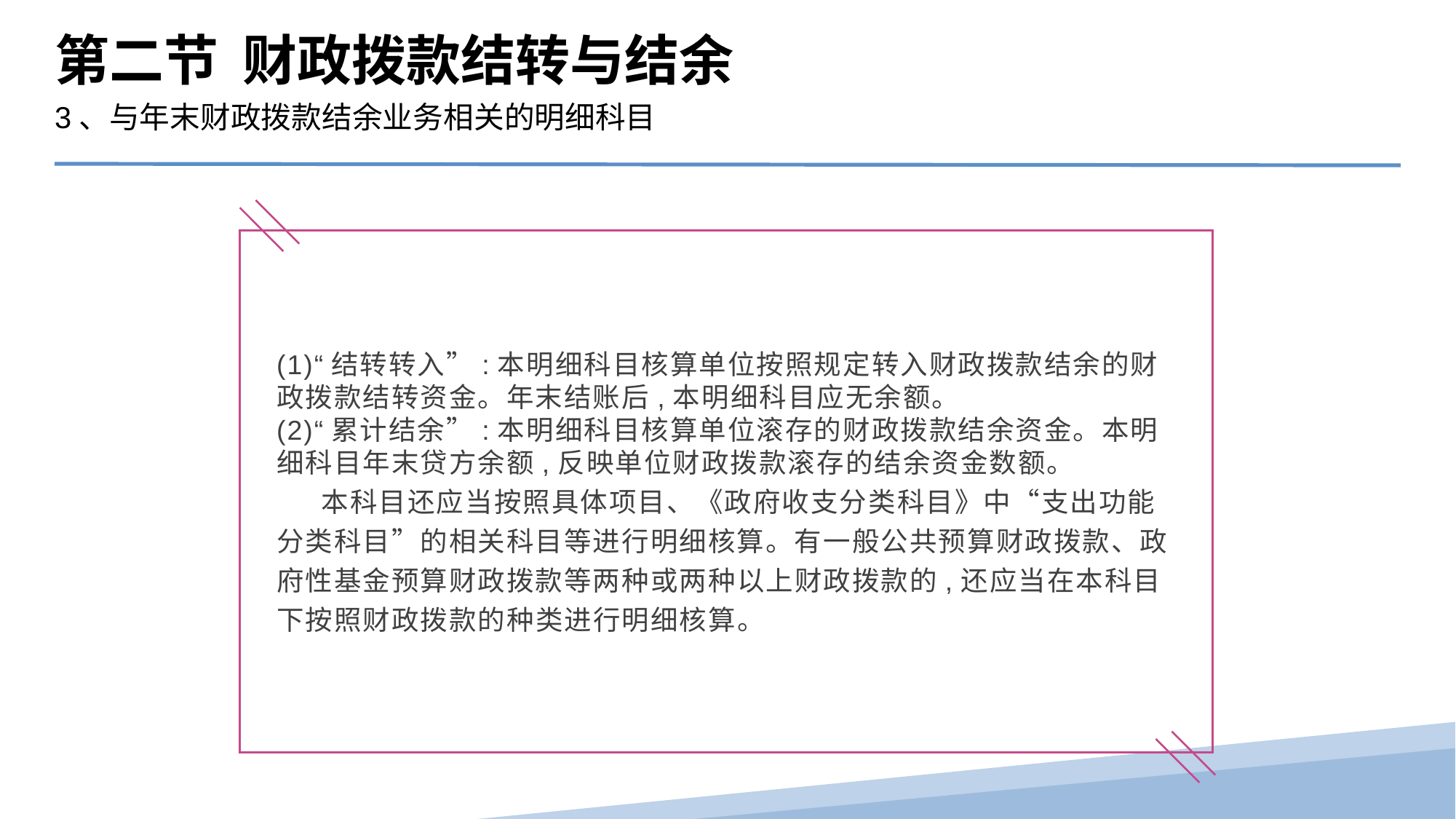

第二节  财政拨款结转与结余
3、与年末财政拨款结余业务相关的明细科目

(1)“结转转入”:本明细科目核算单位按照规定转入财政拨款结余的财政拨款结转资金。年末结账后,本明细科目应无余额。
(2)“累计结余”:本明细科目核算单位滚存的财政拨款结余资金。本明细科目年末贷方余额,反映单位财政拨款滚存的结余资金数额。
     本科目还应当按照具体项目、《政府收支分类科目》中“支出功能分类科目”的相关科目等进行明细核算。有一般公共预算财政拨款、政府性基金预算财政拨款等两种或两种以上财政拨款的,还应当在本科目下按照财政拨款的种类进行明细核算。